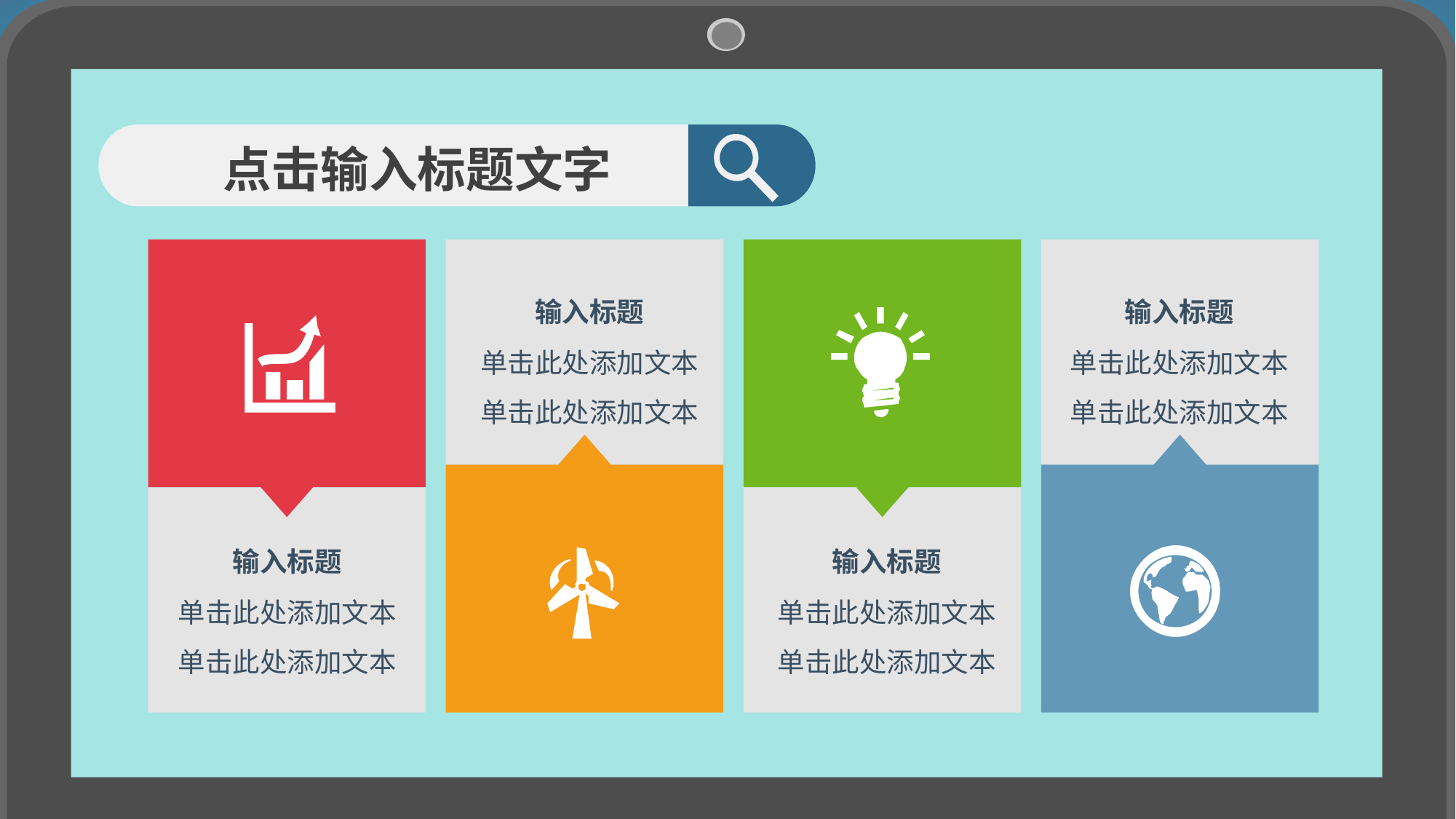

点击输入标题文字

输入标题
输入标题

单击此处添加文本
单击此处添加文本
单击此处添加文本
单击此处添加文本
输入标题
输入标题

单击此处添加文本
单击此处添加文本
单击此处添加文本
单击此处添加文本